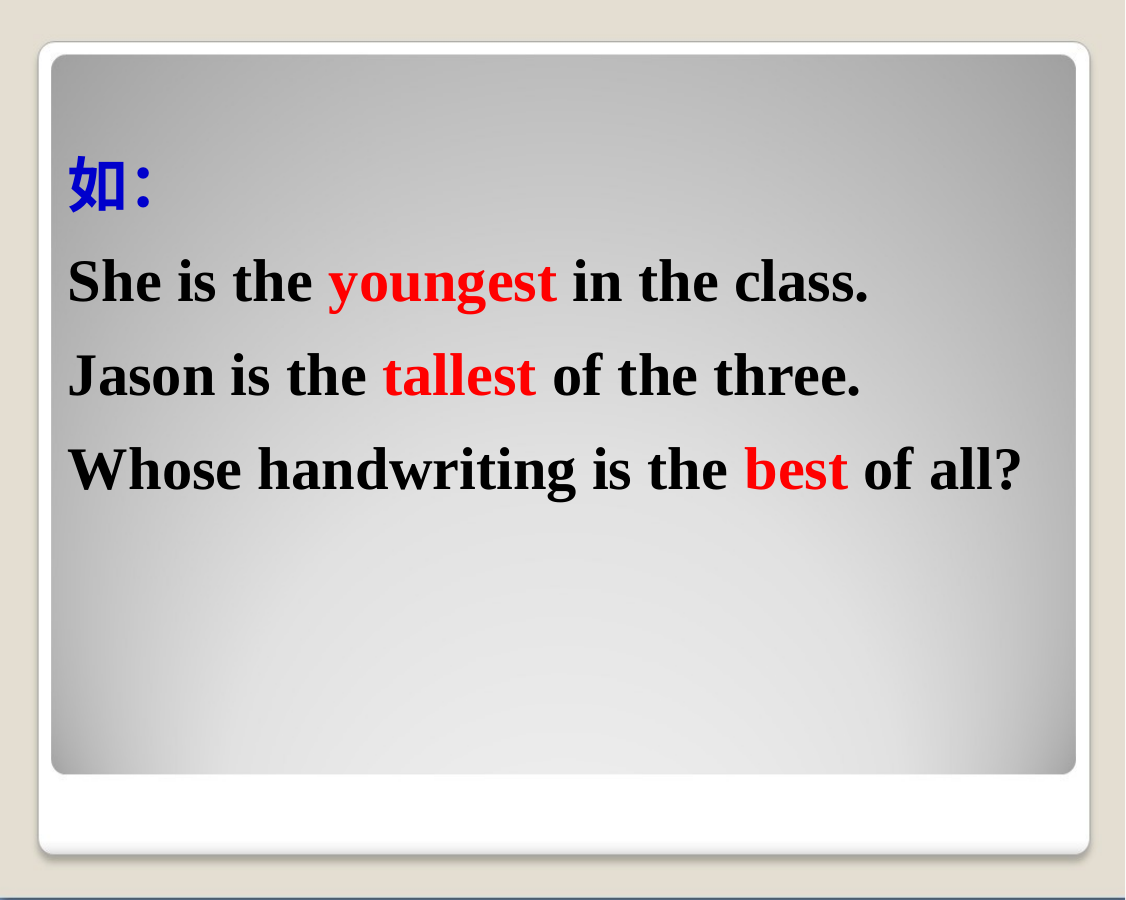

如：
She is the youngest in the class.
Jason is the tallest of the three.
Whose handwriting is the best of all?